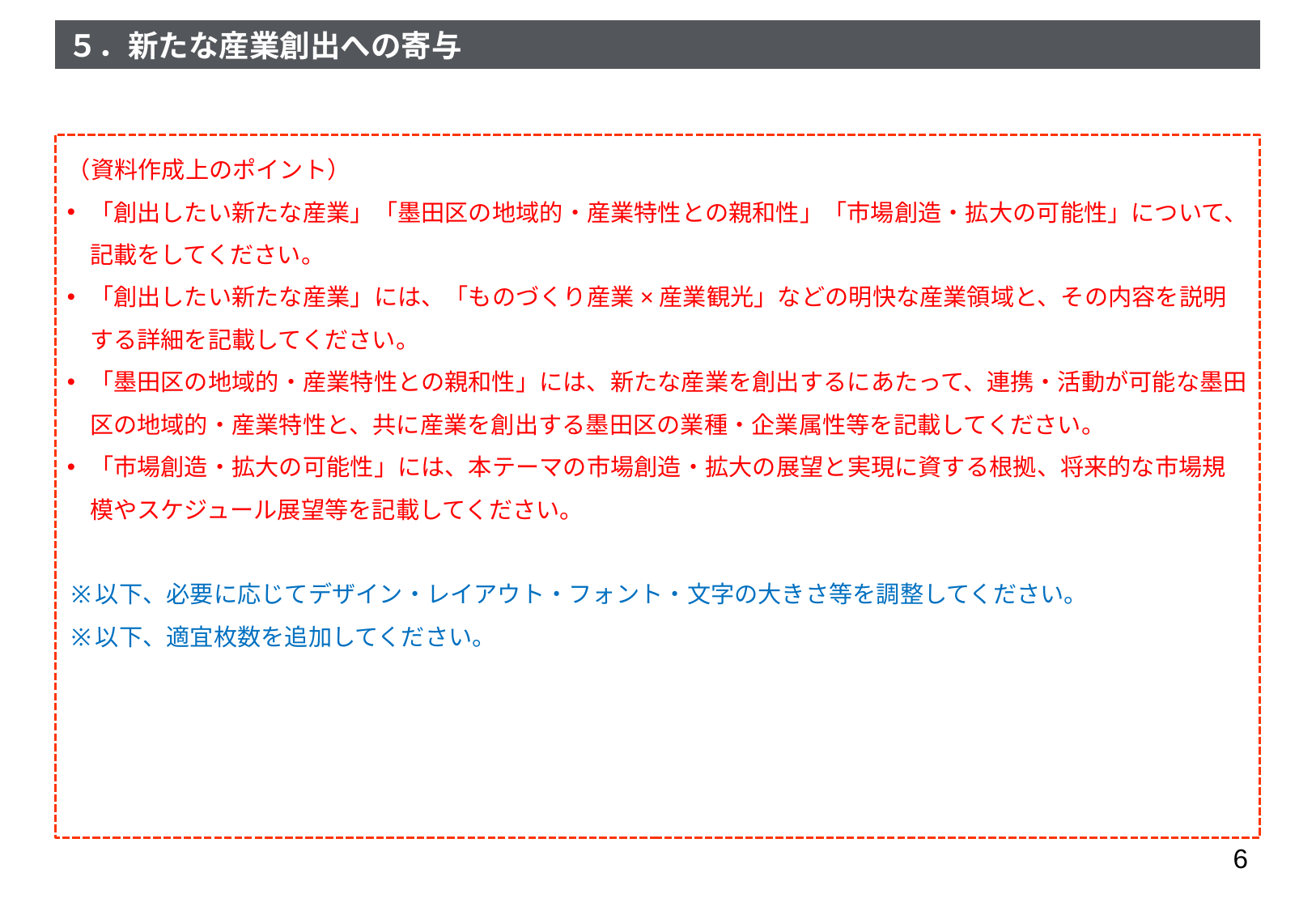

（資料作成上のポイント）
「創出したい新たな産業」「墨田区の地域的・産業特性との親和性」「市場創造・拡大の可能性」について、記載をしてください。
「創出したい新たな産業」には、「ものづくり産業×産業観光」などの明快な産業領域と、その内容を説明する詳細を記載してください。
「墨田区の地域的・産業特性との親和性」には、新たな産業を創出するにあたって、連携・活動が可能な墨田区の地域的・産業特性と、共に産業を創出する墨田区の業種・企業属性等を記載してください。
「市場創造・拡大の可能性」には、本テーマの市場創造・拡大の展望と実現に資する根拠、将来的な市場規模やスケジュール展望等を記載してください。

以下、必要に応じてデザイン・レイアウト・フォント・文字の大きさ等を調整してください。
以下、適宜枚数を追加してください。